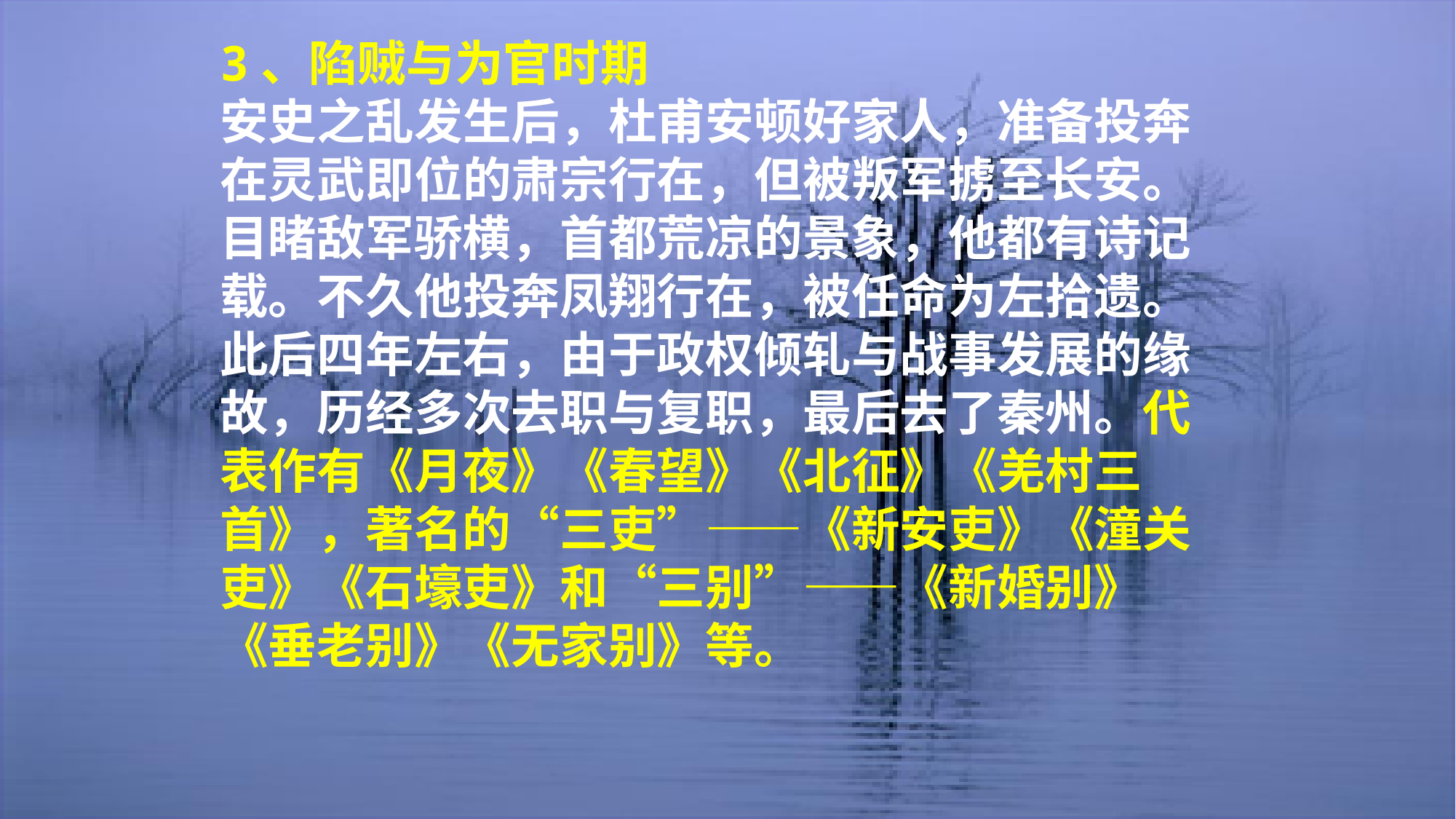

3、陷贼与为官时期
安史之乱发生后，杜甫安顿好家人，准备投奔在灵武即位的肃宗行在，但被叛军掳至长安。目睹敌军骄横，首都荒凉的景象，他都有诗记载。不久他投奔凤翔行在，被任命为左拾遗。此后四年左右，由于政权倾轧与战事发展的缘故，历经多次去职与复职，最后去了秦州。代表作有《月夜》《春望》《北征》《羌村三首》，著名的“三吏”——《新安吏》《潼关吏》《石壕吏》和“三别”——《新婚别》《垂老别》《无家别》等。